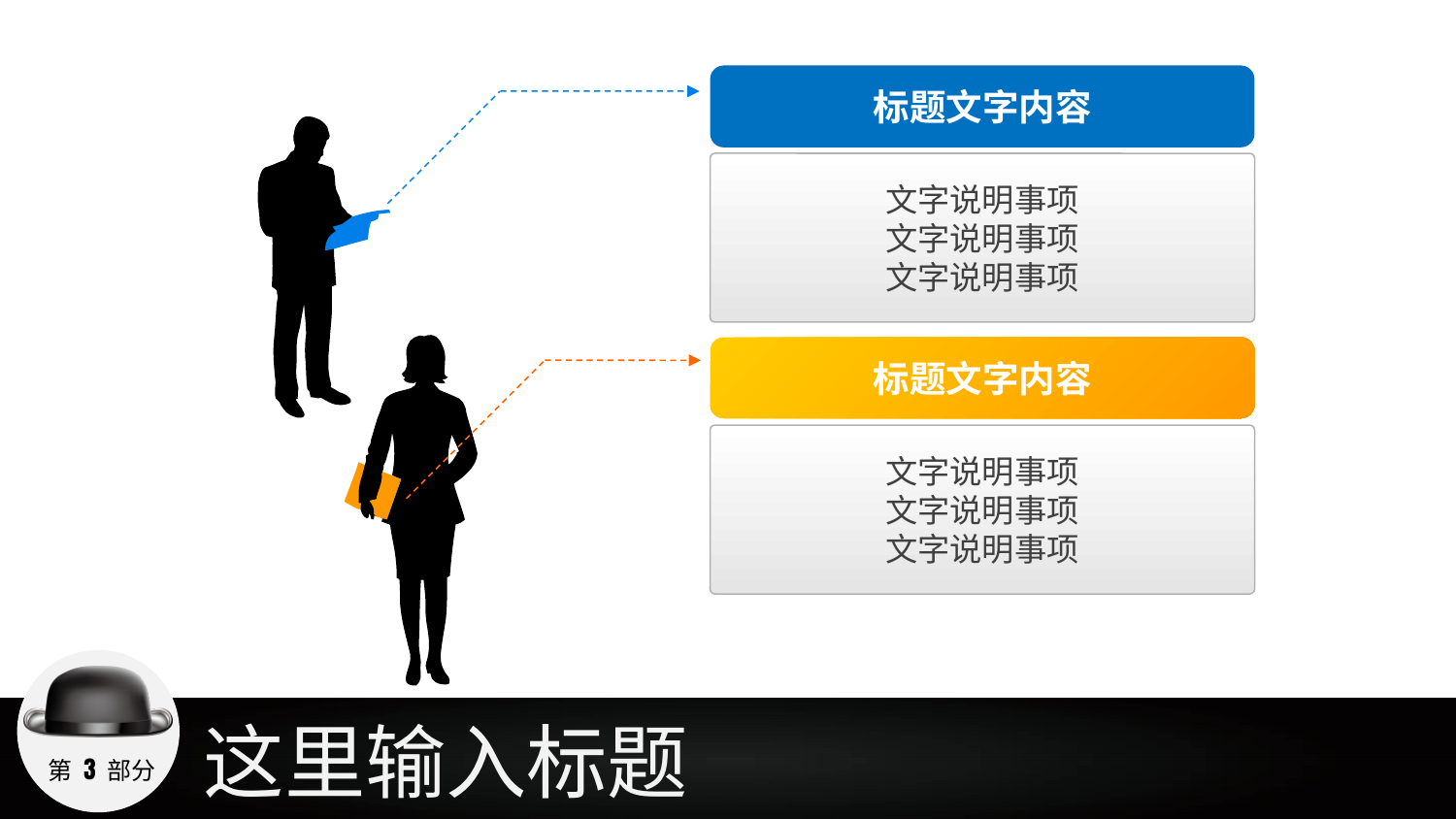

标题文字内容

文字说明事项
文字说明事项
文字说明事项

标题文字内容

文字说明事项
文字说明事项
文字说明事项

# 这里输入标题